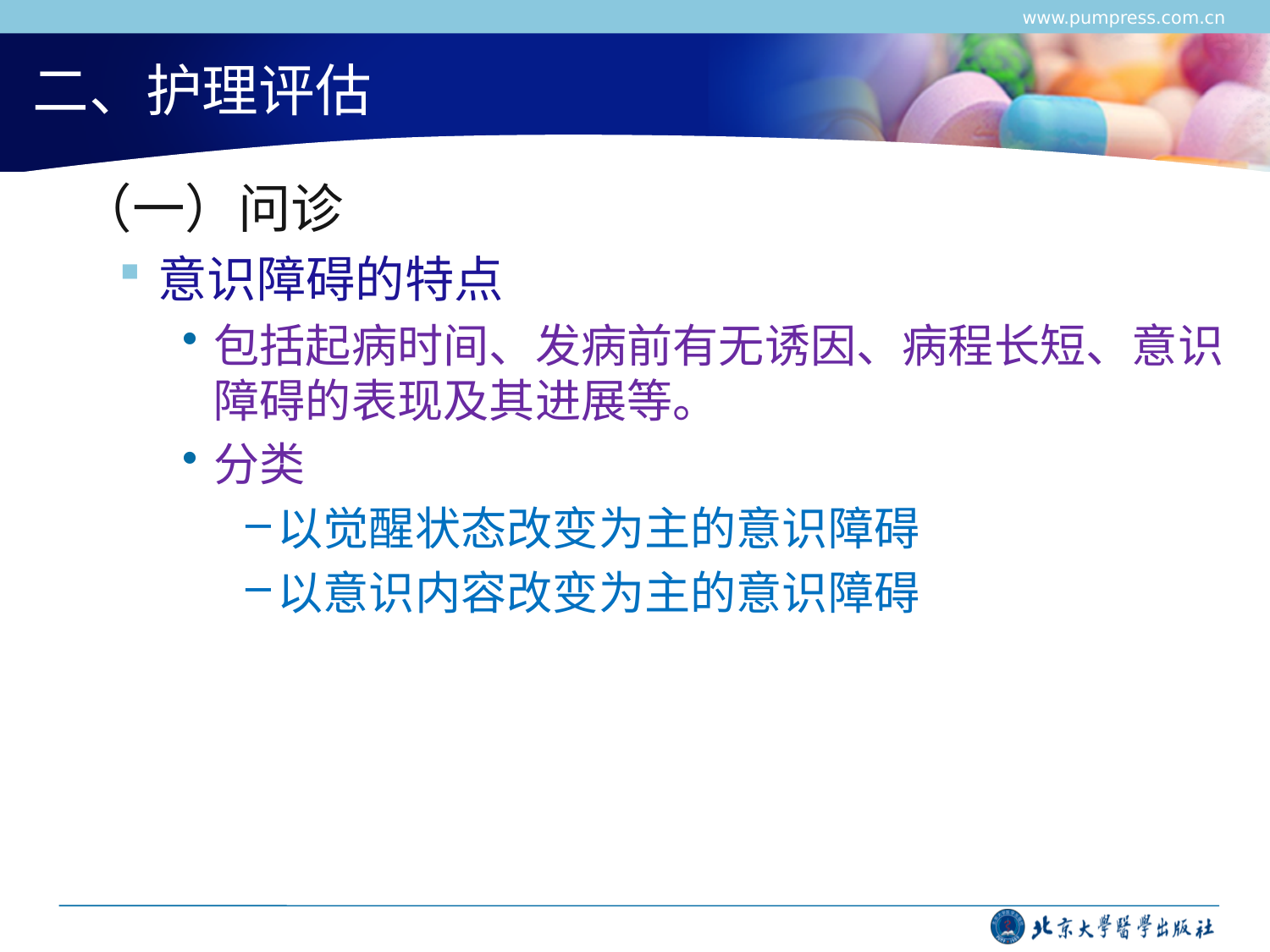

www.pumpress.com.cn
# 二、护理评估
 （一）问诊
意识障碍的特点
包括起病时间、发病前有无诱因、病程长短、意识障碍的表现及其进展等。
分类
以觉醒状态改变为主的意识障碍
以意识内容改变为主的意识障碍